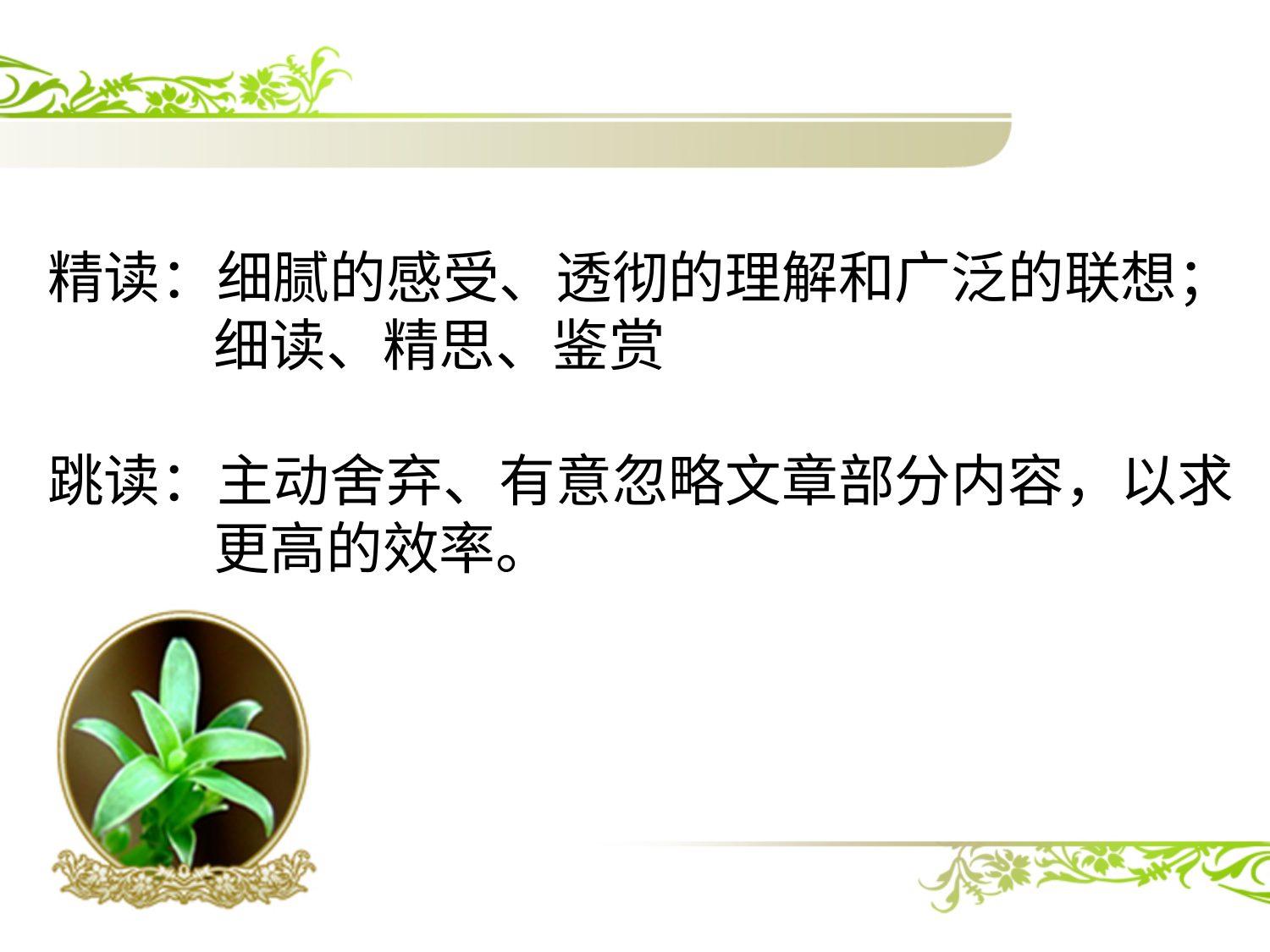

精读：细腻的感受、透彻的理解和广泛的联想；
            细读、精思、鉴赏

跳读：主动舍弃、有意忽略文章部分内容，以求
            更高的效率。